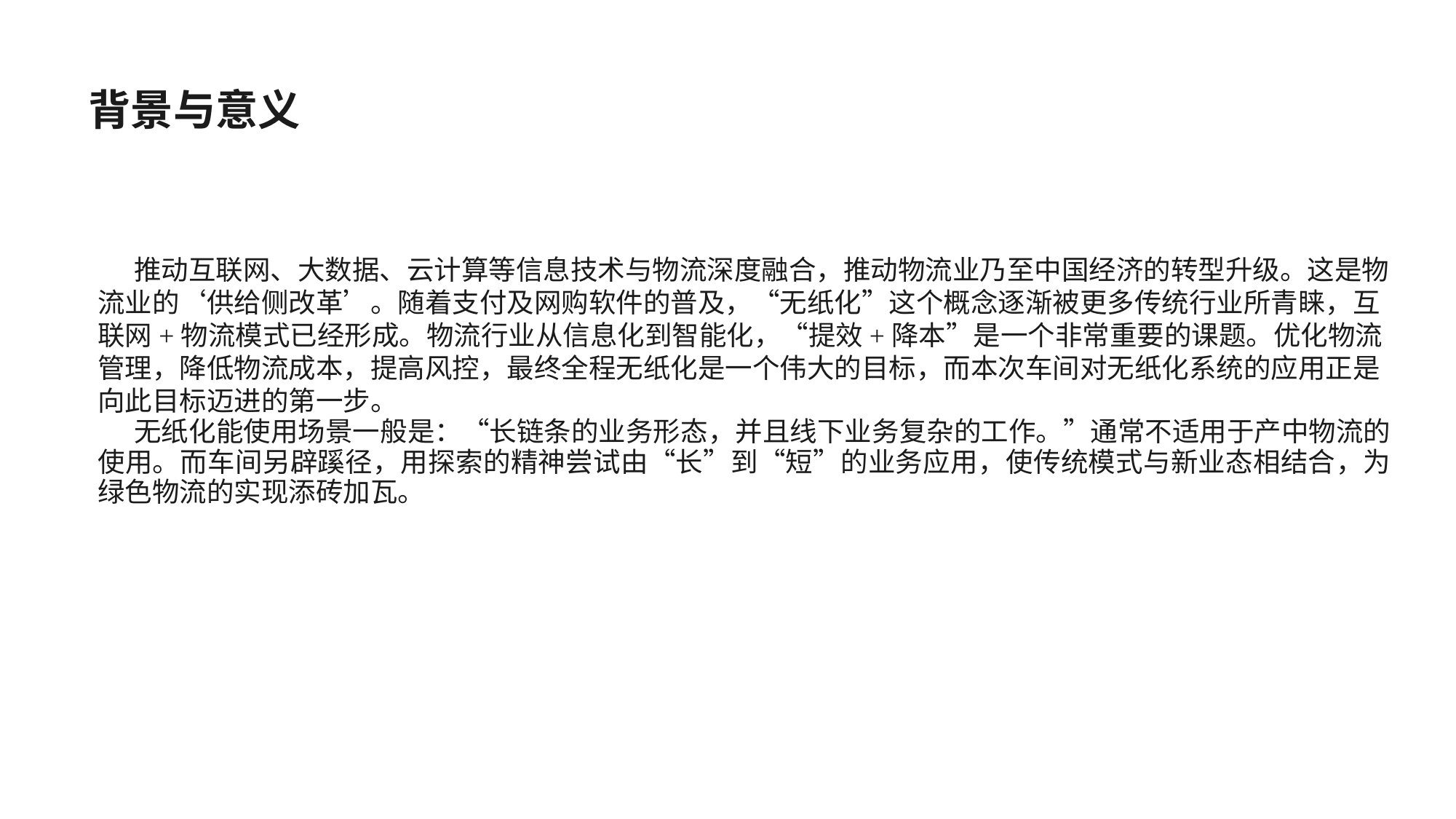

背景与意义
推动互联网、大数据、云计算等信息技术与物流深度融合，推动物流业乃至中国经济的转型升级。这是物流业的‘供给侧改革’。随着支付及网购软件的普及，“无纸化”这个概念逐渐被更多传统行业所青睐，互联网+物流模式已经形成。物流行业从信息化到智能化，“提效+降本”是一个非常重要的课题。优化物流管理，降低物流成本，提高风控，最终全程无纸化是一个伟大的目标，而本次车间对无纸化系统的应用正是向此目标迈进的第一步。
无纸化能使用场景一般是：“长链条的业务形态，并且线下业务复杂的工作。”通常不适用于产中物流的使用。而车间另辟蹊径，用探索的精神尝试由“长”到“短”的业务应用，使传统模式与新业态相结合，为绿色物流的实现添砖加瓦。